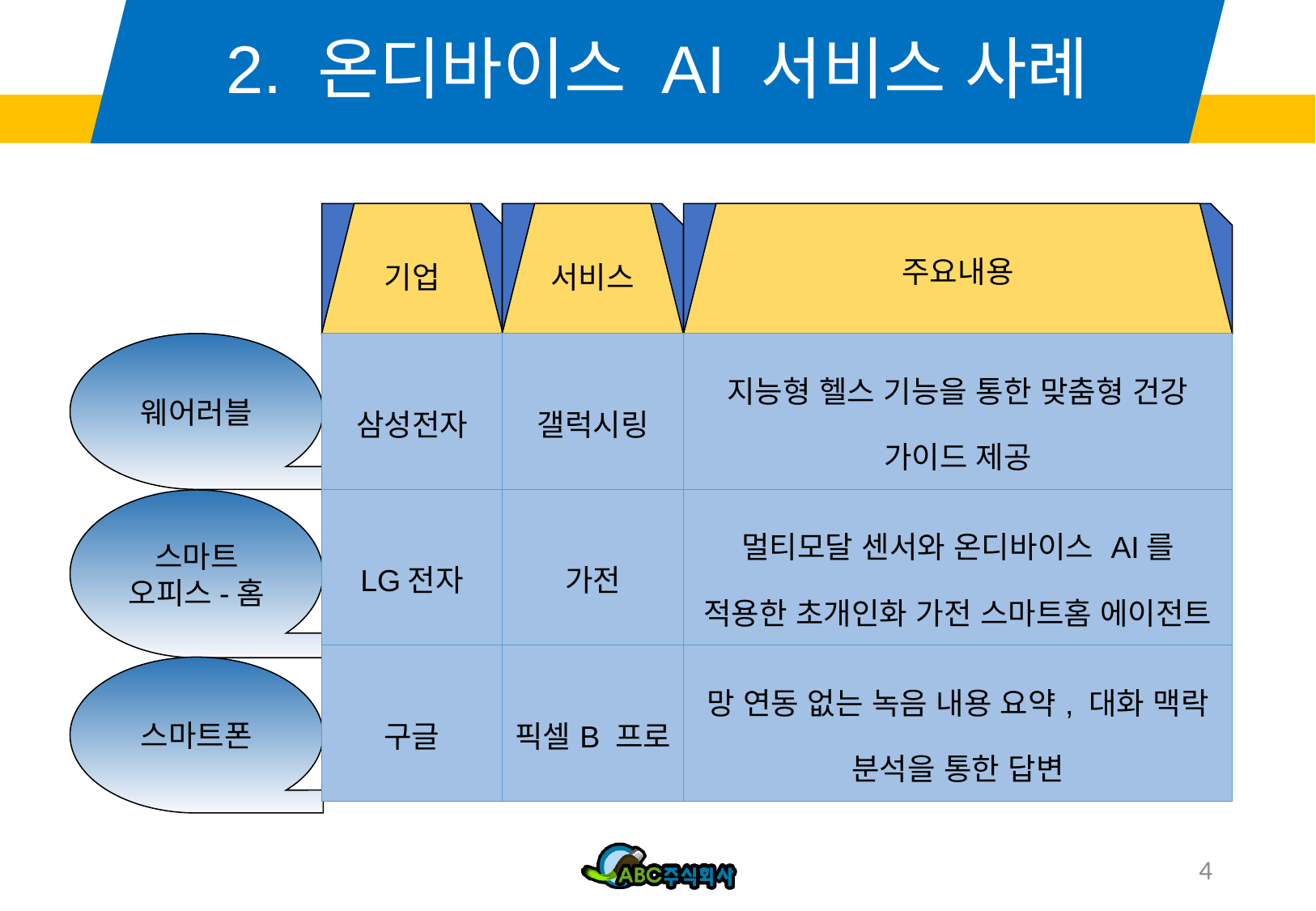

# 2. 온디바이스 AI 서비스 사례

기업

서비스

주요내용
웨어러블
| 삼성전자 | 갤럭시링 | 지능형 헬스 기능을 통한 맞춤형 건강 가이드 제공 |
| --- | --- | --- |
| LG전자 | 가전 | 멀티모달 센서와 온디바이스 AI를 적용한 초개인화 가전 스마트홈 에이전트 |
| 구글 | 픽셀B 프로 | 망 연동 없는 녹음 내용 요약, 대화 맥락 분석을 통한 답변 |
스마트 오피스-홈
스마트폰
4